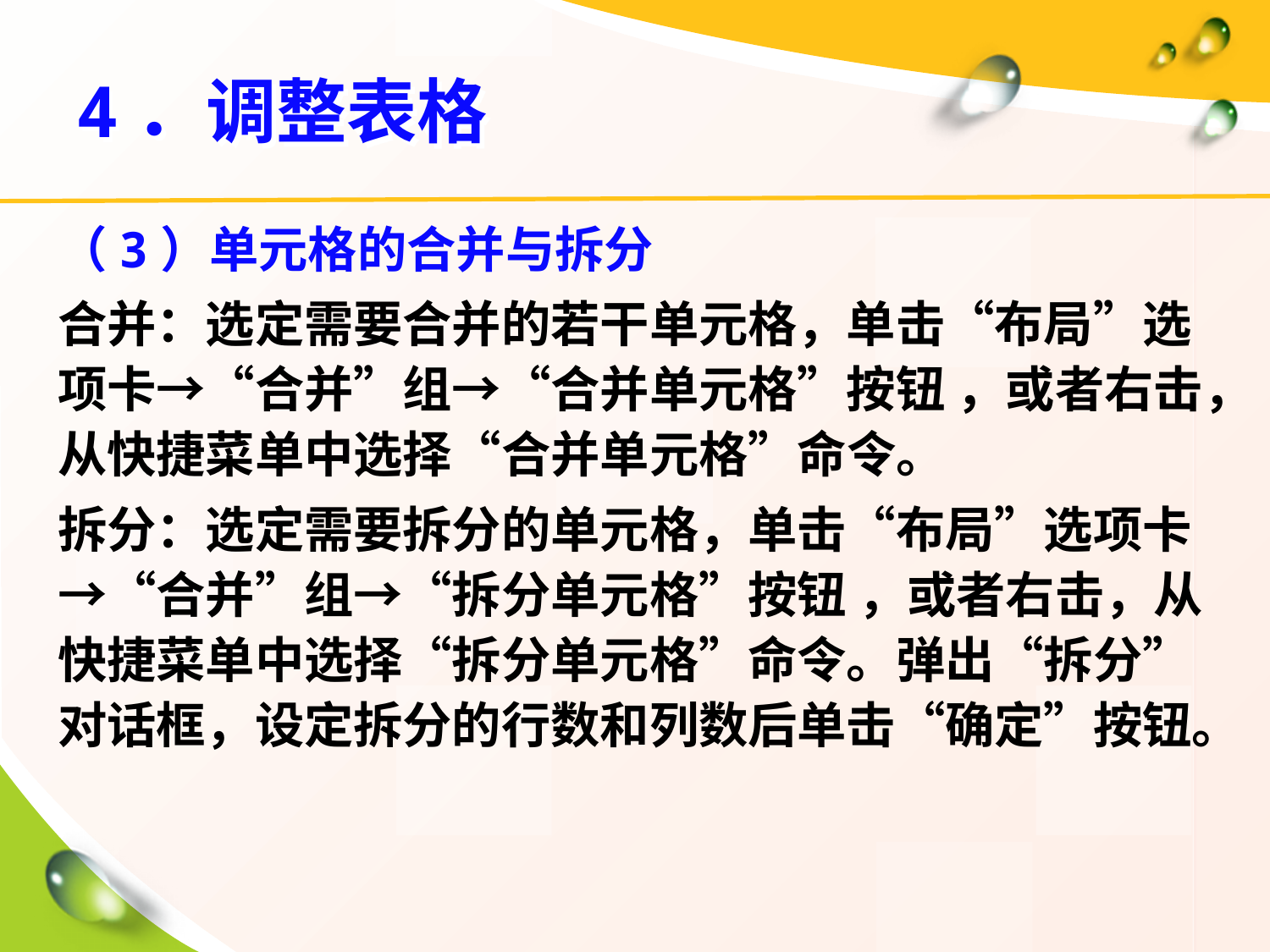

# 4．调整表格
（3）单元格的合并与拆分
合并：选定需要合并的若干单元格，单击“布局”选项卡→“合并”组→“合并单元格”按钮 ，或者右击，从快捷菜单中选择“合并单元格”命令。
拆分：选定需要拆分的单元格，单击“布局”选项卡→“合并”组→“拆分单元格”按钮 ，或者右击，从快捷菜单中选择“拆分单元格”命令。弹出“拆分”对话框，设定拆分的行数和列数后单击“确定”按钮。